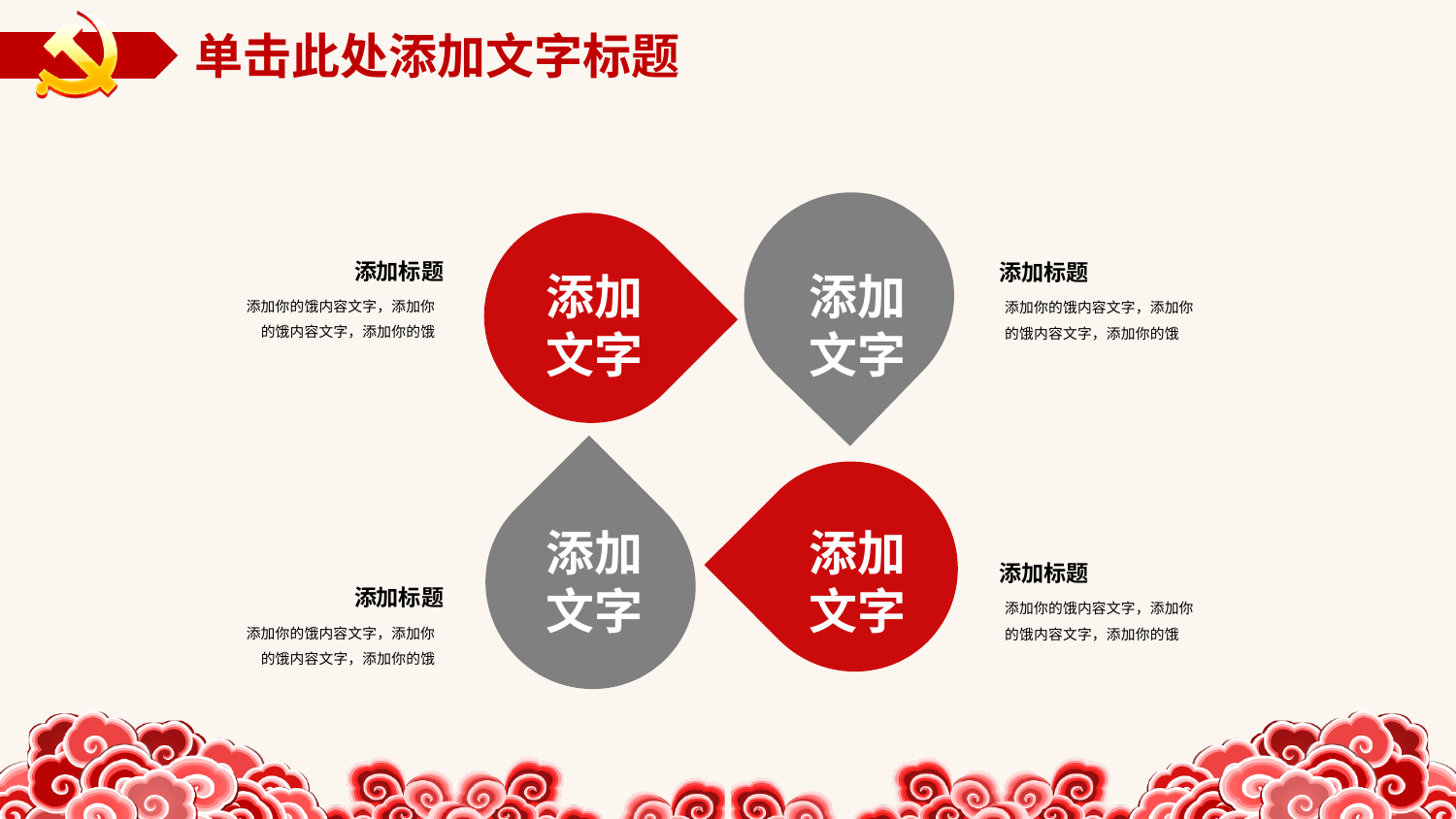

添加
文字

添加
文字
添加标题
添加你的饿内容文字，添加你的饿内容文字，添加你的饿
添加标题
添加你的饿内容文字，添加你的饿内容文字，添加你的饿
添加标题
添加你的饿内容文字，添加你的饿内容文字，添加你的饿
添加标题
添加你的饿内容文字，添加你的饿内容文字，添加你的饿

添加
文字

添加
文字